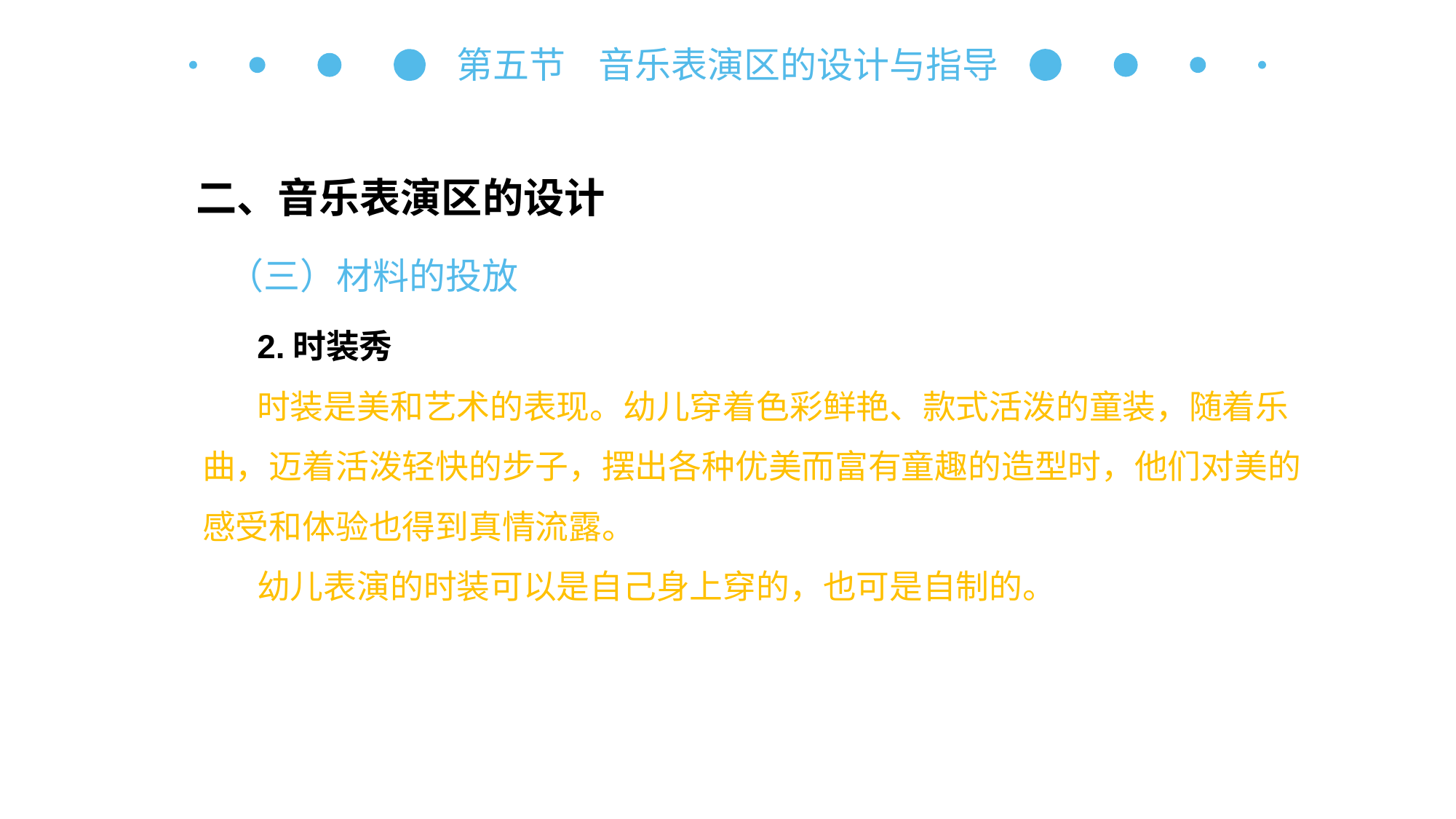

第五节    音乐表演区的设计与指导

二、音乐表演区的设计
（三）材料的投放
2.时装秀
时装是美和艺术的表现。幼儿穿着色彩鲜艳、款式活泼的童装，随着乐曲，迈着活泼轻快的步子，摆出各种优美而富有童趣的造型时，他们对美的感受和体验也得到真情流露。
幼儿表演的时装可以是自己身上穿的，也可是自制的。